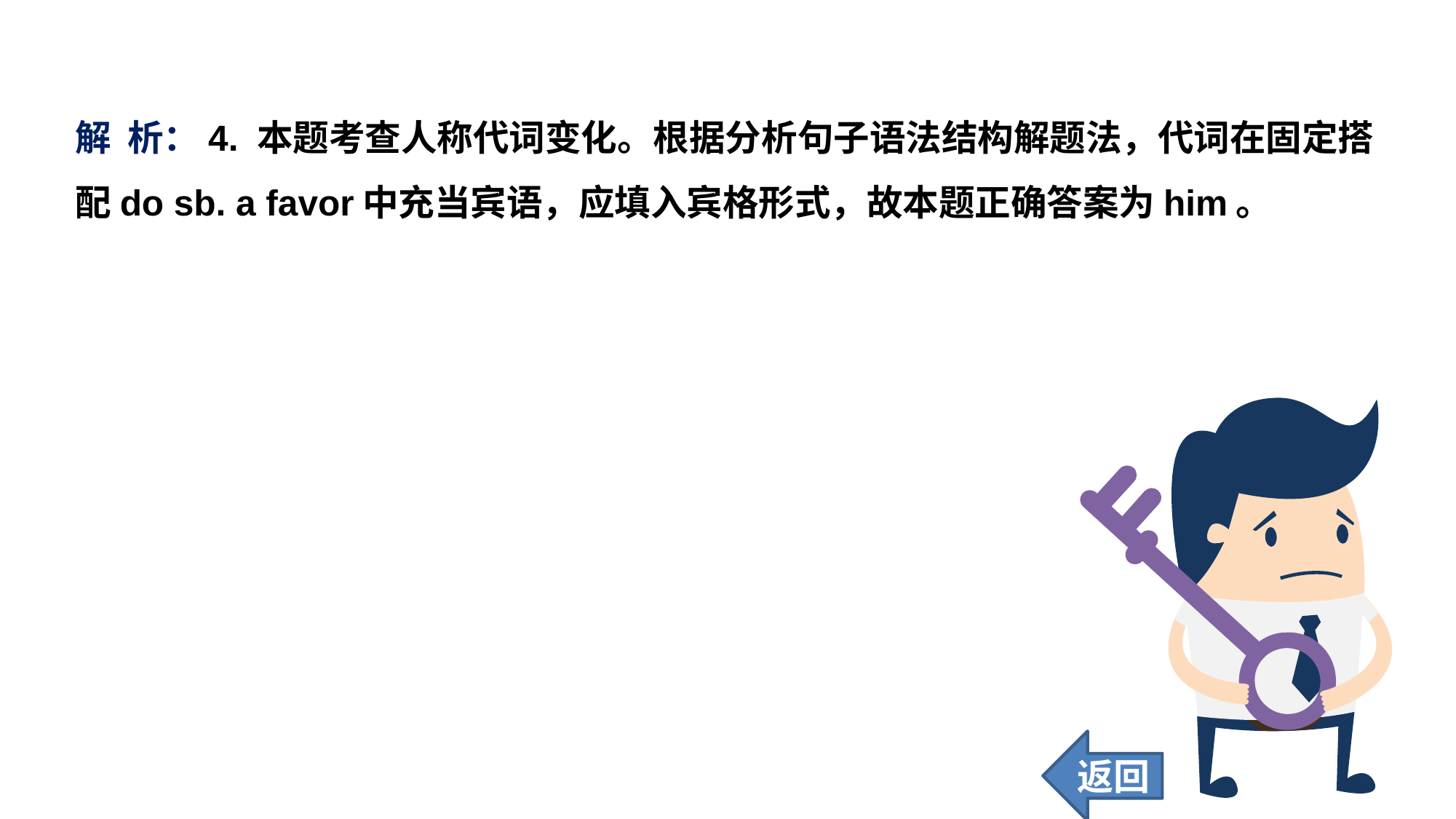

解  析：4. 本题考查人称代词变化。根据分析句子语法结构解题法，代词在固定搭配do sb. a favor中充当宾语，应填入宾格形式，故本题正确答案为him。

返回
210